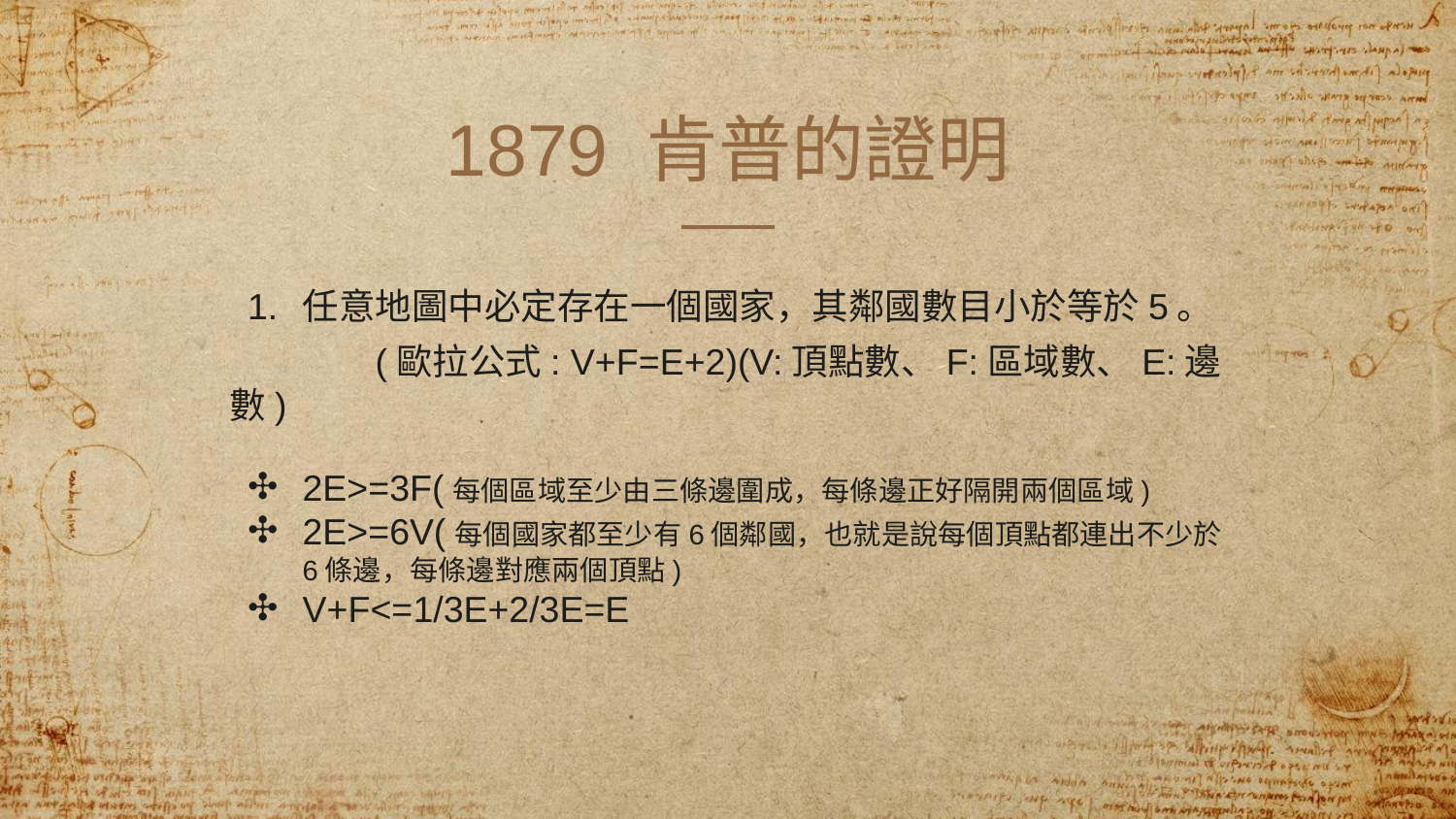

# 1879 肯普的證明
任意地圖中必定存在一個國家，其鄰國數目小於等於5。
	(歐拉公式: V+F=E+2)(V:頂點數、F:區域數、E:邊數)

2E>=3F(每個區域至少由三條邊圍成，每條邊正好隔開兩個區域)
2E>=6V(每個國家都至少有6個鄰國，也就是說每個頂點都連出不少於6條邊，每條邊對應兩個頂點)
V+F<=1/3E+2/3E=E